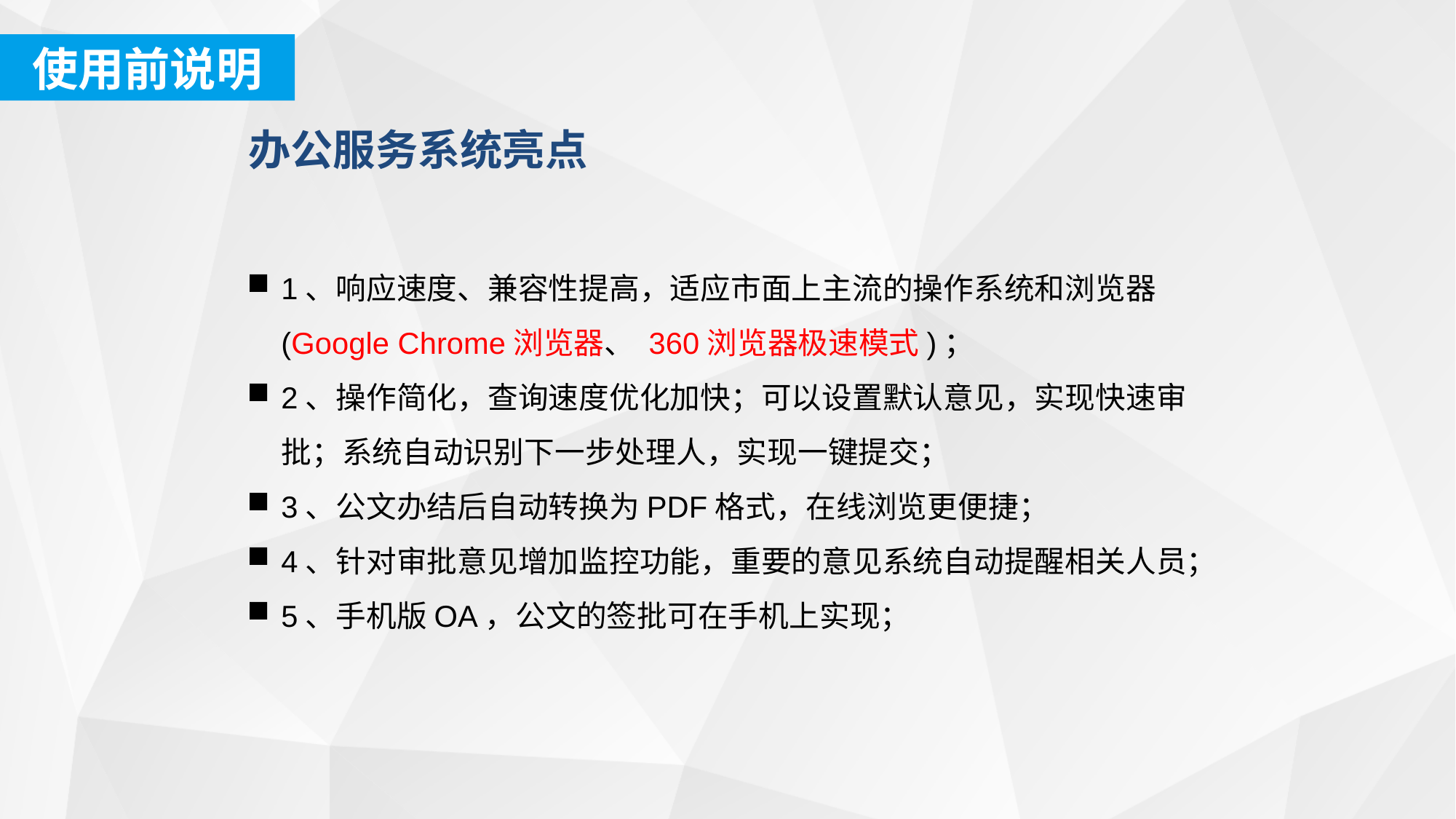

使用前说明
办公服务系统亮点
1、响应速度、兼容性提高，适应市面上主流的操作系统和浏览器(Google Chrome浏览器、 360浏览器极速模式)；
2、操作简化，查询速度优化加快；可以设置默认意见，实现快速审批；系统自动识别下一步处理人，实现一键提交；
3、公文办结后自动转换为PDF格式，在线浏览更便捷；
4、针对审批意见增加监控功能，重要的意见系统自动提醒相关人员；
5、手机版OA，公文的签批可在手机上实现；